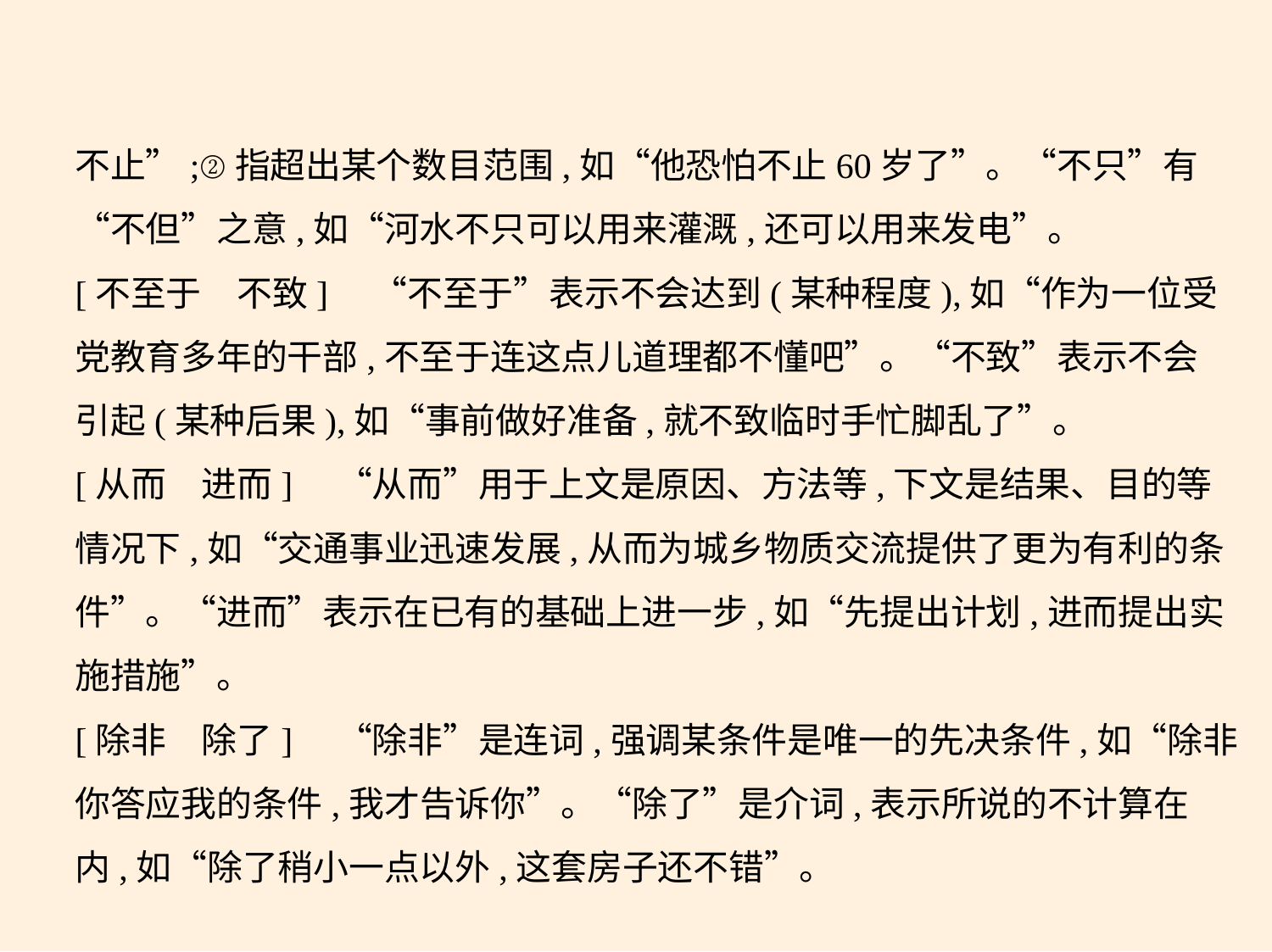

不止”;②指超出某个数目范围,如“他恐怕不止60岁了”。“不只”有
“不但”之意,如“河水不只可以用来灌溉,还可以用来发电”。
[不至于　不致]　“不至于”表示不会达到(某种程度),如“作为一位受
党教育多年的干部,不至于连这点儿道理都不懂吧”。“不致”表示不会
引起(某种后果),如“事前做好准备,就不致临时手忙脚乱了”。
[从而　进而]　“从而”用于上文是原因、方法等,下文是结果、目的等
情况下,如“交通事业迅速发展,从而为城乡物质交流提供了更为有利的条
件”。“进而”表示在已有的基础上进一步,如“先提出计划,进而提出实
施措施”。
[除非　除了]　“除非”是连词,强调某条件是唯一的先决条件,如“除非
你答应我的条件,我才告诉你”。“除了”是介词,表示所说的不计算在
内,如“除了稍小一点以外,这套房子还不错”。